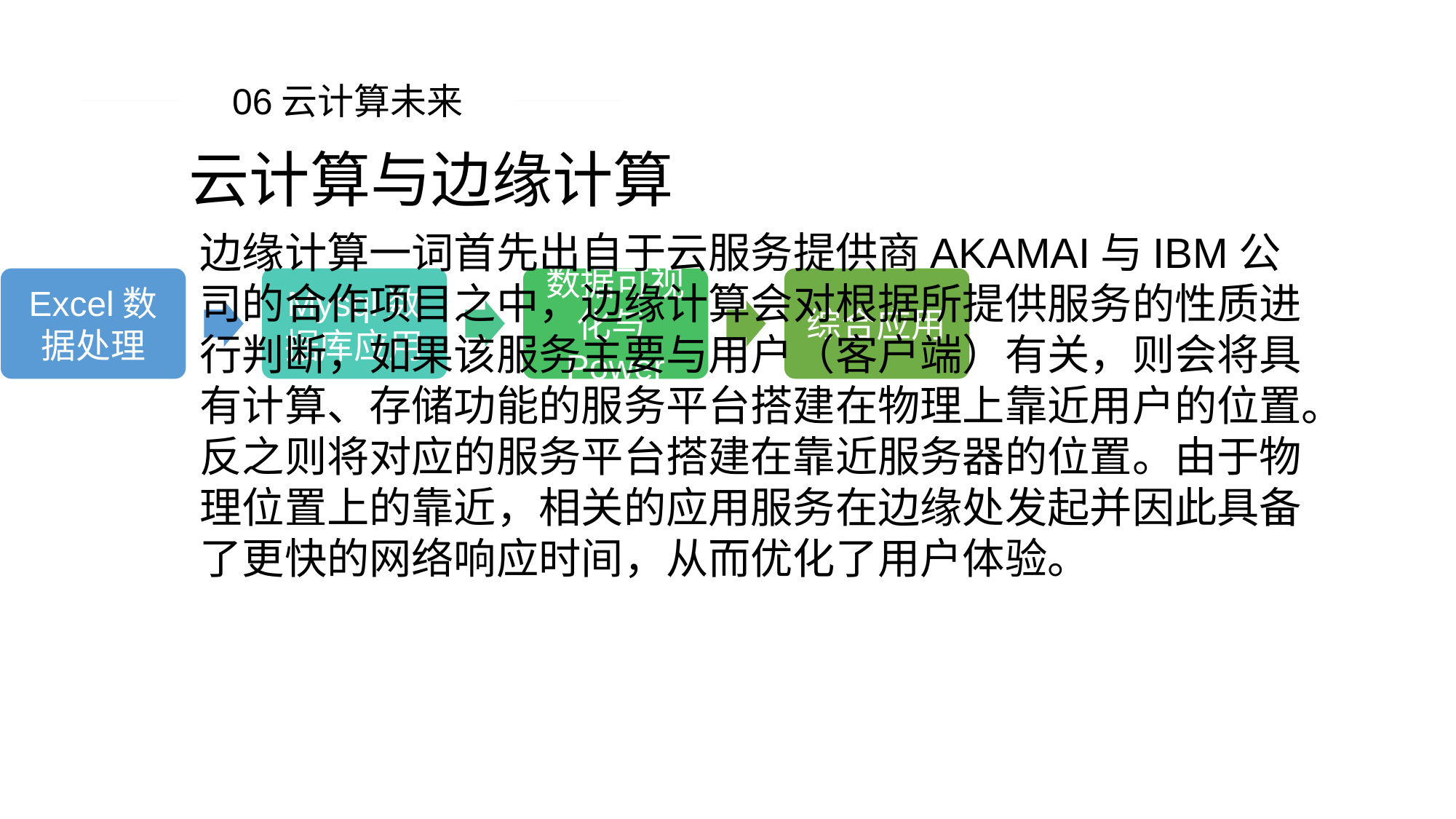

06云计算未来
Excel数据处理

Mysql数据库应用

数据可视化与Power

综合应用
云计算与边缘计算

边缘计算一词首先出自于云服务提供商AKAMAI与IBM公司的合作项目之中，边缘计算会对根据所提供服务的性质进行判断，如果该服务主要与用户（客户端）有关，则会将具有计算、存储功能的服务平台搭建在物理上靠近用户的位置。反之则将对应的服务平台搭建在靠近服务器的位置。由于物理位置上的靠近，相关的应用服务在边缘处发起并因此具备了更快的网络响应时间，从而优化了用户体验。
PPT模板 http://www.1ppt.com/moban/